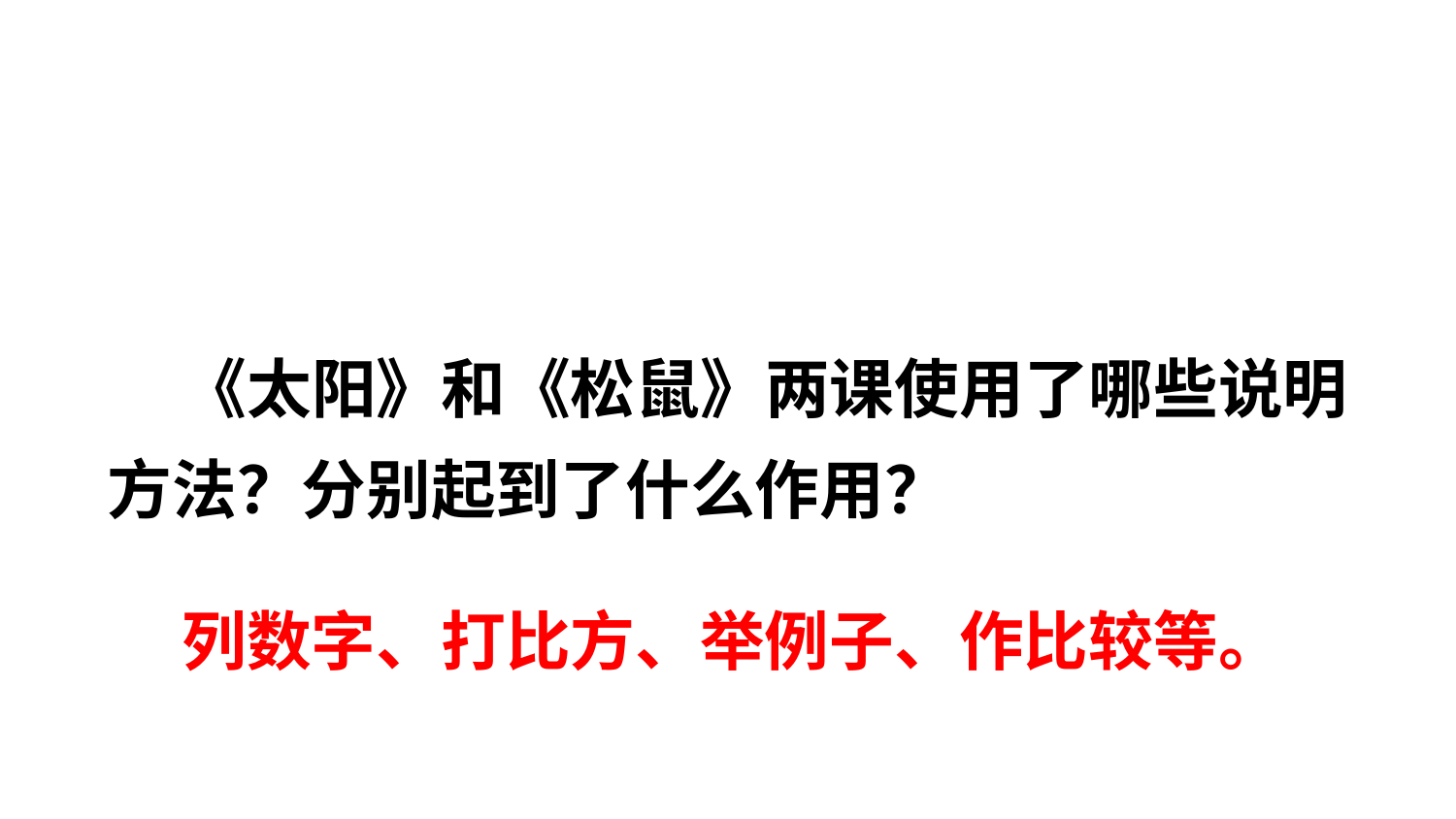

《太阳》和《松鼠》两课使用了哪些说明方法？分别起到了什么作用？
    列数字、打比方、举例子、作比较等。